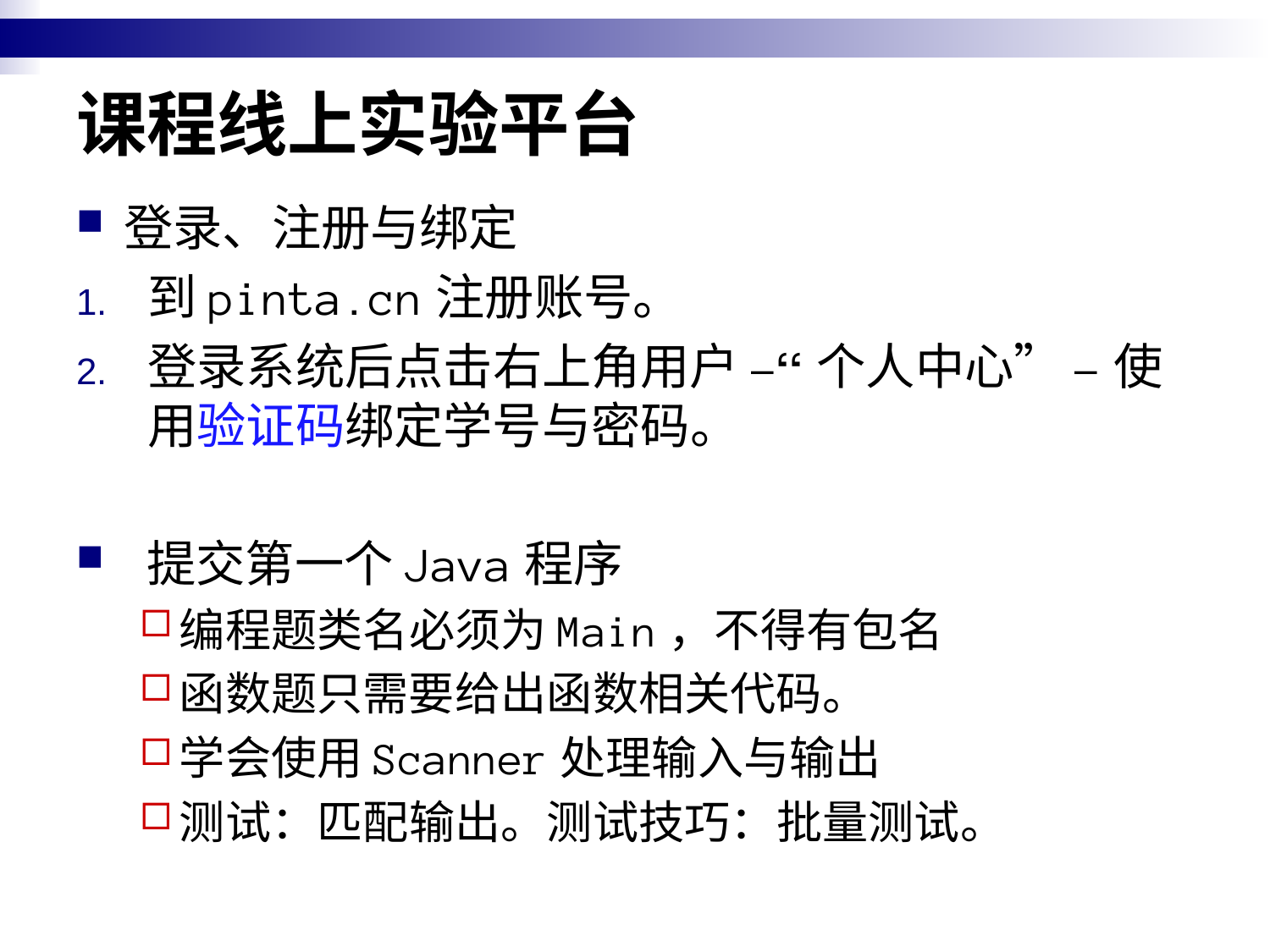

# 课程线上实验平台
登录、注册与绑定
到pinta.cn注册账号。
登录系统后点击右上角用户-“个人中心”-使用验证码绑定学号与密码。

 提交第一个Java程序
编程题类名必须为Main，不得有包名
函数题只需要给出函数相关代码。
学会使用Scanner处理输入与输出
测试：匹配输出。测试技巧：批量测试。